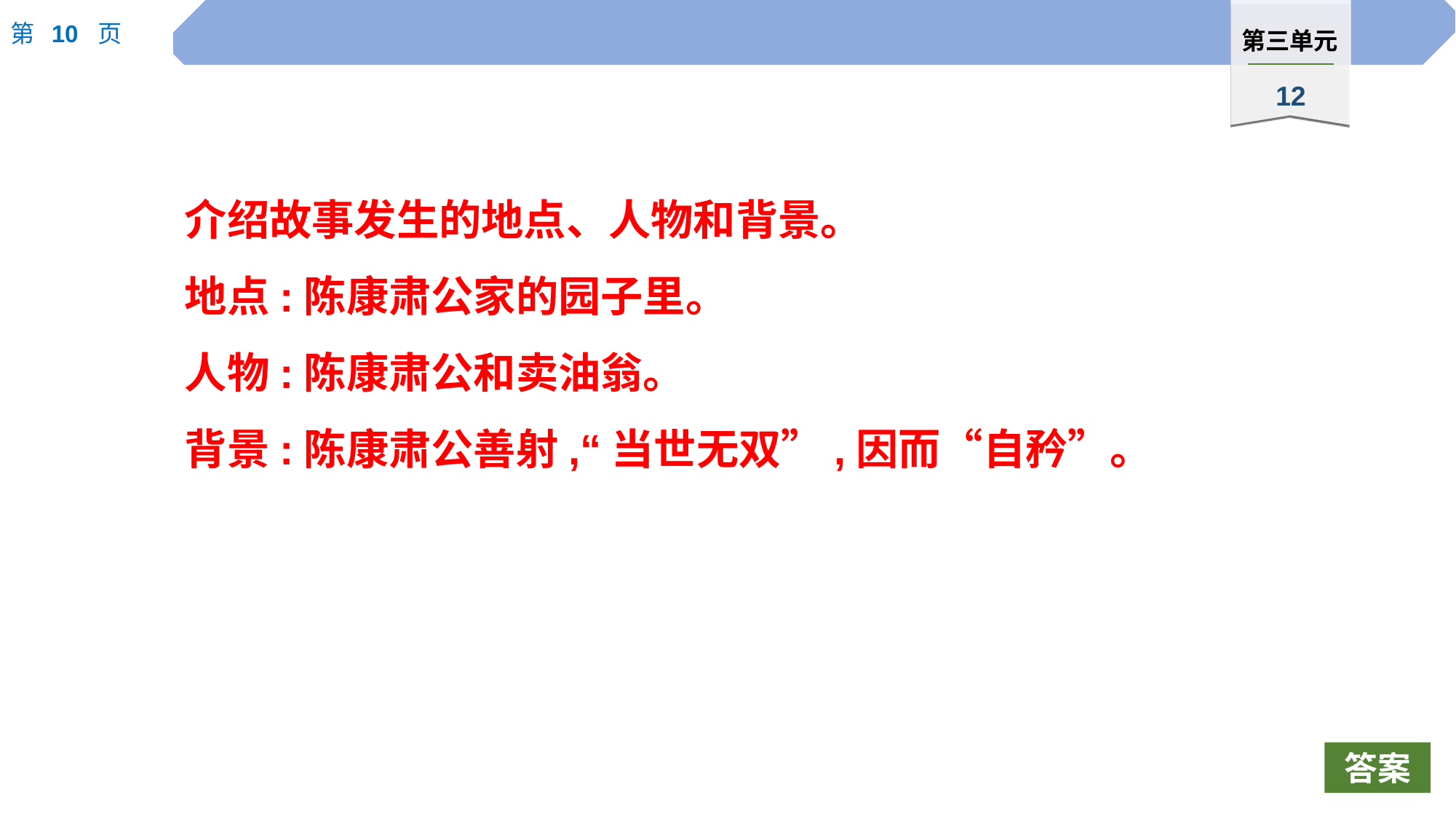

介绍故事发生的地点、人物和背景。
地点:陈康肃公家的园子里。
人物:陈康肃公和卖油翁。
背景:陈康肃公善射,“当世无双”,因而“自矜”。
答案